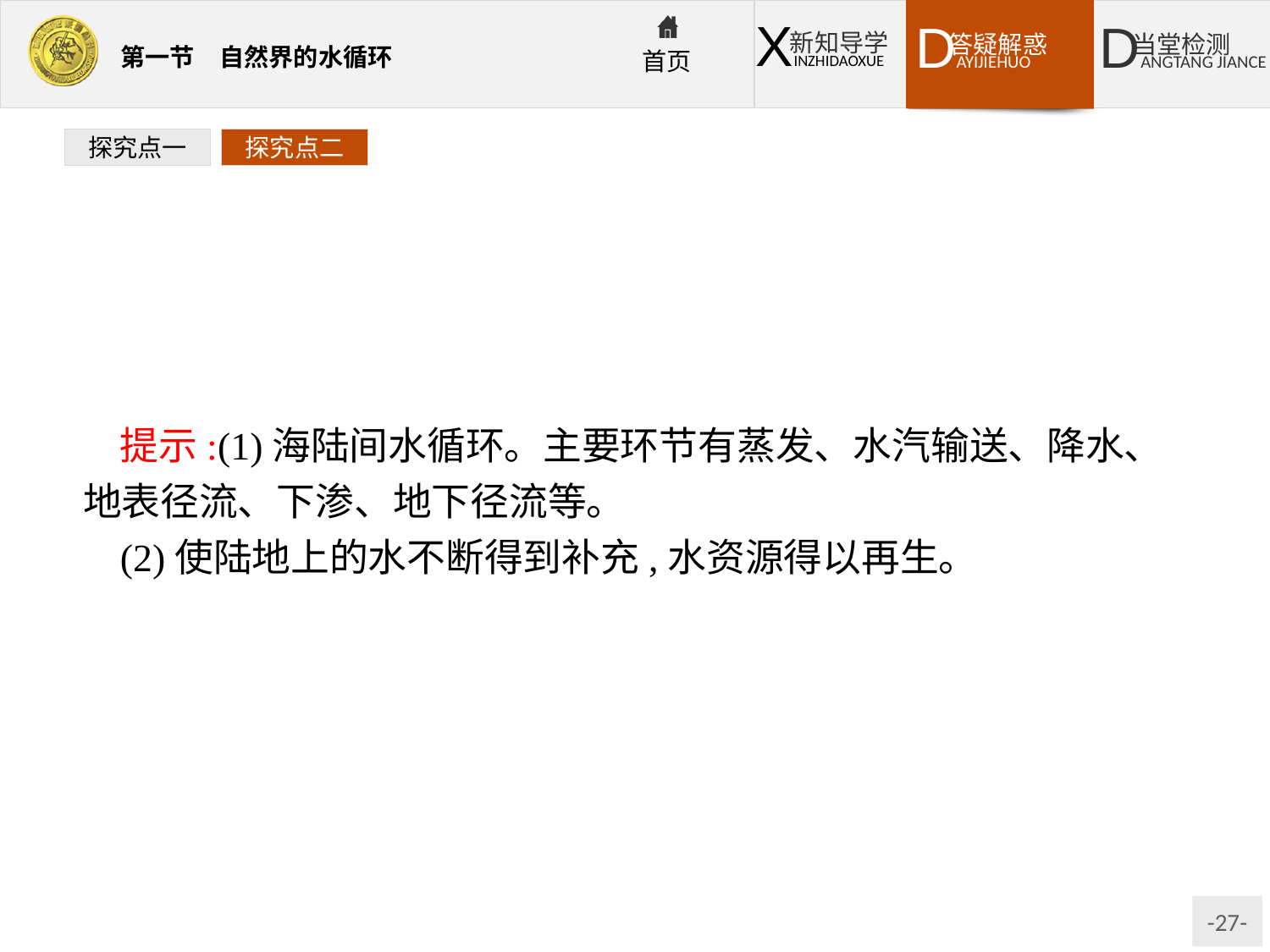

探究点一
探究点二
提示:(1)海陆间水循环。主要环节有蒸发、水汽输送、降水、地表径流、下渗、地下径流等。
(2)使陆地上的水不断得到补充,水资源得以再生。